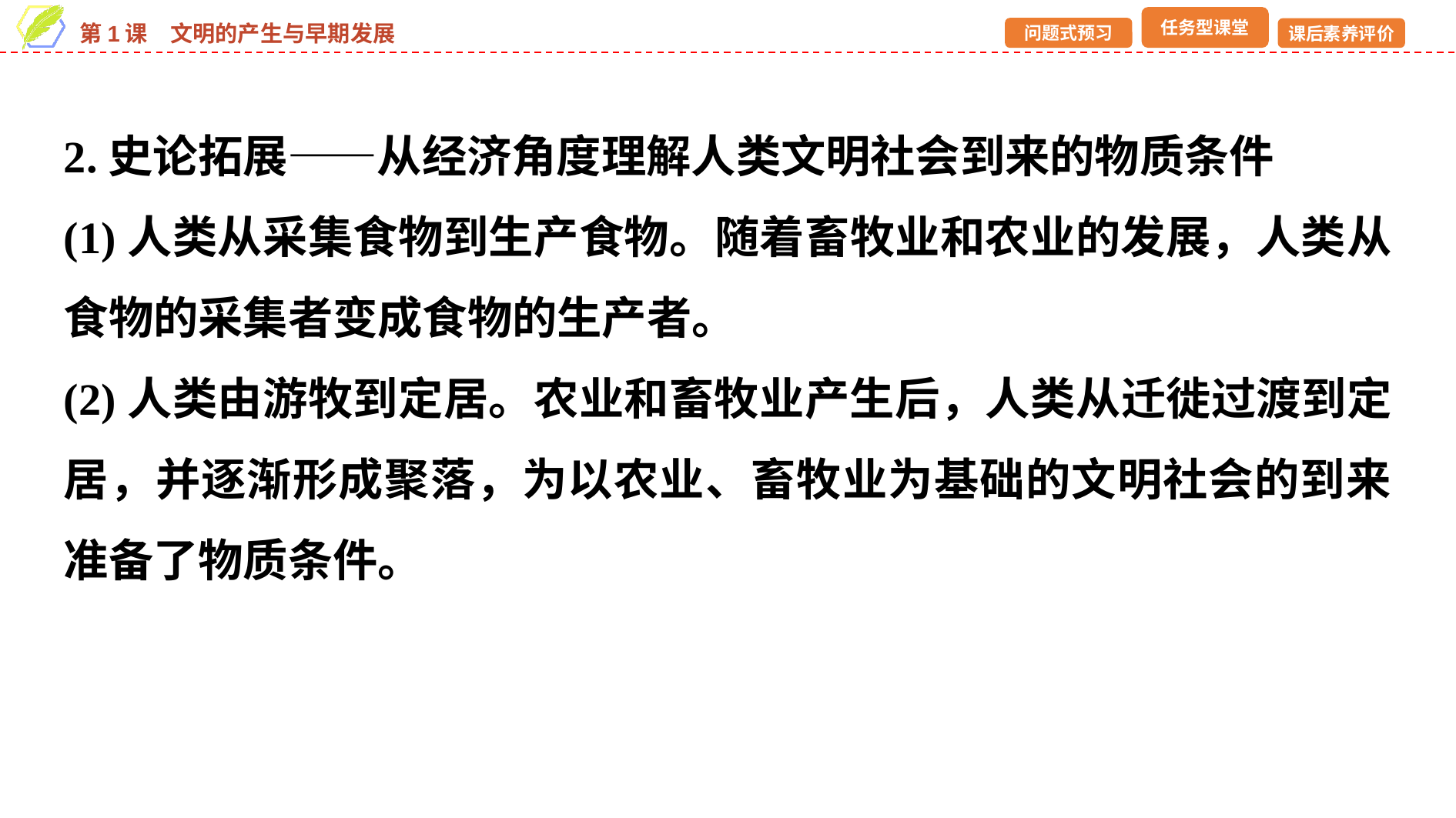

2.史论拓展——从经济角度理解人类文明社会到来的物质条件
(1)人类从采集食物到生产食物。随着畜牧业和农业的发展，人类从食物的采集者变成食物的生产者。
(2)人类由游牧到定居。农业和畜牧业产生后，人类从迁徙过渡到定居，并逐渐形成聚落，为以农业、畜牧业为基础的文明社会的到来准备了物质条件。